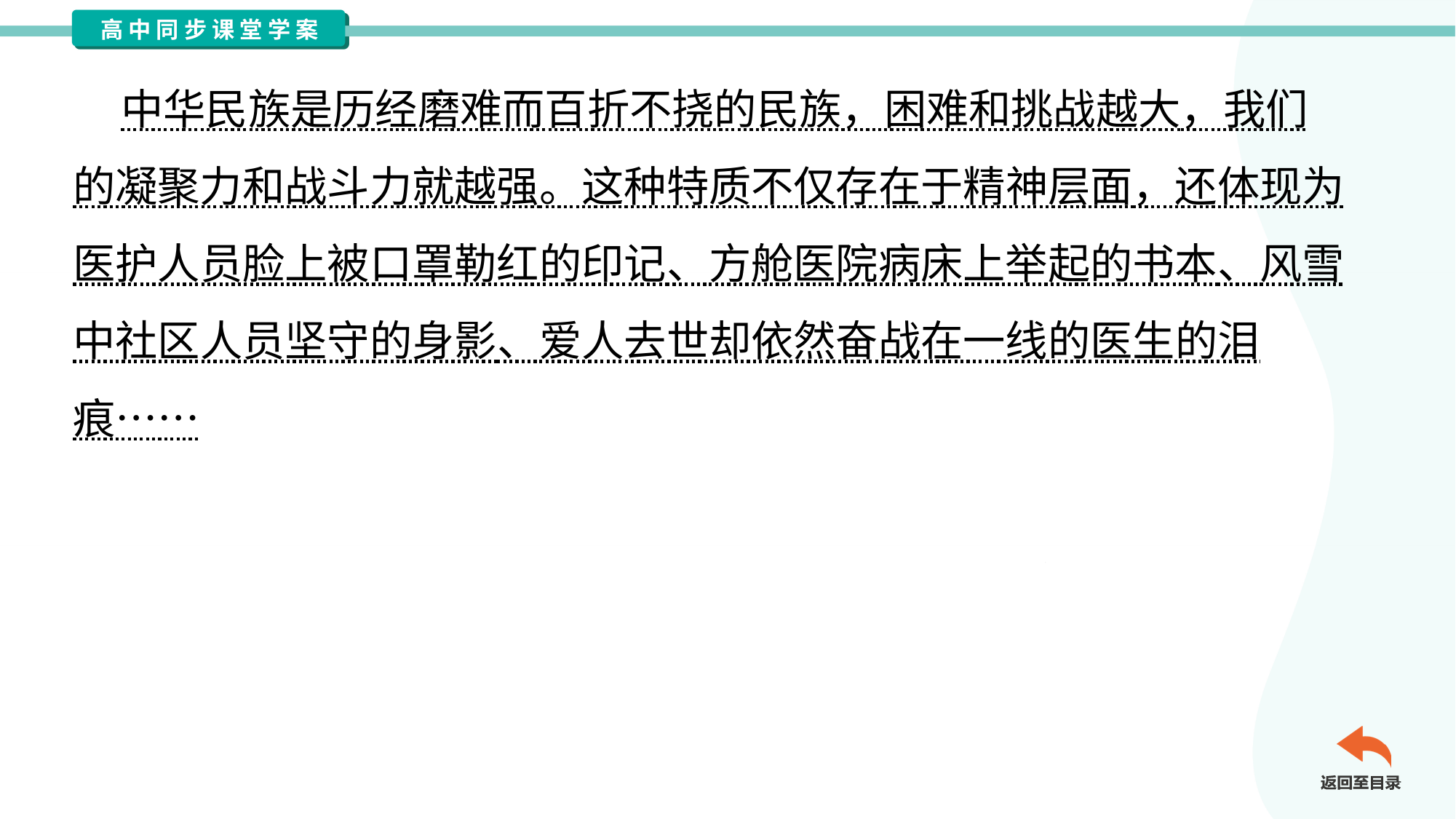

中华民族是历经磨难而百折不挠的民族，困难和挑战越大，我们
的凝聚力和战斗力就越强。这种特质不仅存在于精神层面，还体现为
医护人员脸上被口罩勒红的印记、方舱医院病床上举起的书本、风雪
中社区人员坚守的身影、爱人去世却依然奋战在一线的医生的泪
痕……